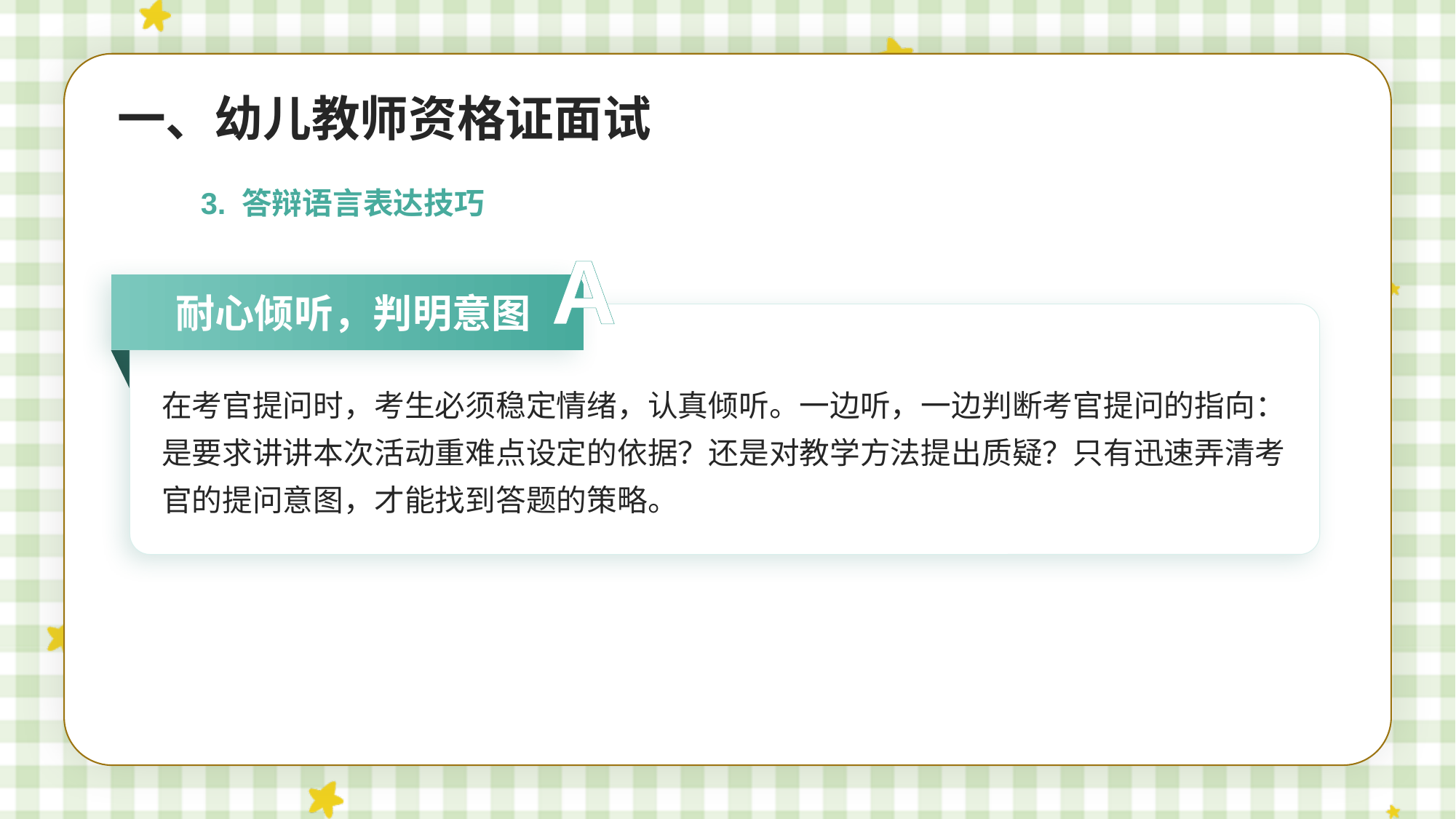

一、幼儿教师资格证面试
3. 答辩语言表达技巧
A
耐心倾听，判明意图
在考官提问时，考生必须稳定情绪，认真倾听。一边听，一边判断考官提问的指向：是要求讲讲本次活动重难点设定的依据？还是对教学方法提出质疑？只有迅速弄清考官的提问意图，才能找到答题的策略。